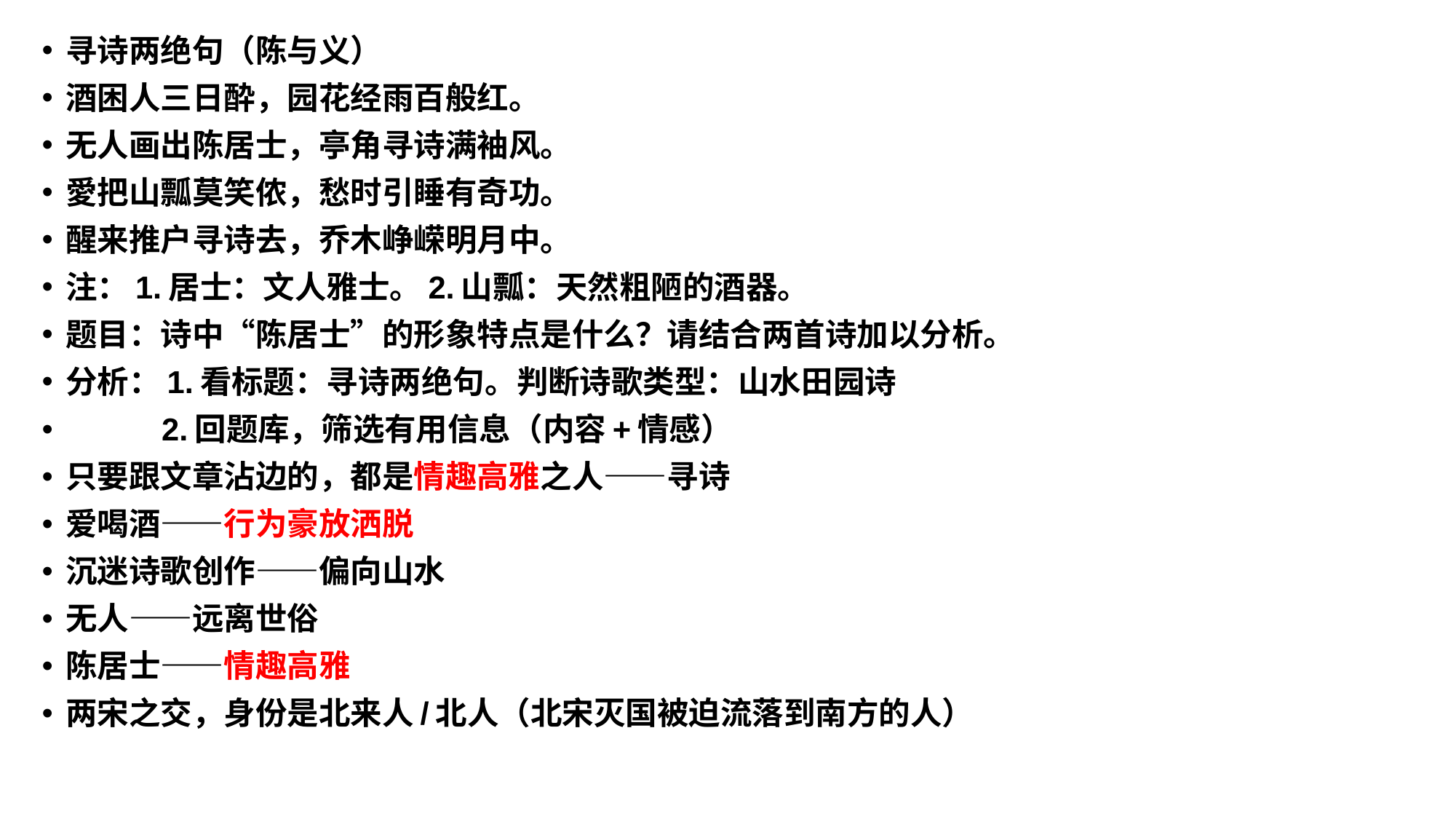

寻诗两绝句（陈与义）
酒困人三日酔，园花经雨百般红。
无人画出陈居士，亭角寻诗满袖风。
愛把山瓢莫笑侬，愁时引睡有奇功。
醒来推户寻诗去，乔木峥嵘明月中。
注：1.居士：文人雅士。2.山瓢：天然粗陋的酒器。
题目：诗中“陈居士”的形象特点是什么？请结合两首诗加以分析。
分析：1.看标题：寻诗两绝句。判断诗歌类型：山水田园诗
           2.回题库，筛选有用信息（内容+情感）
只要跟文章沾边的，都是情趣高雅之人——寻诗
爱喝酒——行为豪放洒脱
沉迷诗歌创作——偏向山水
无人——远离世俗
陈居士——情趣高雅
两宋之交，身份是北来人/北人（北宋灭国被迫流落到南方的人）